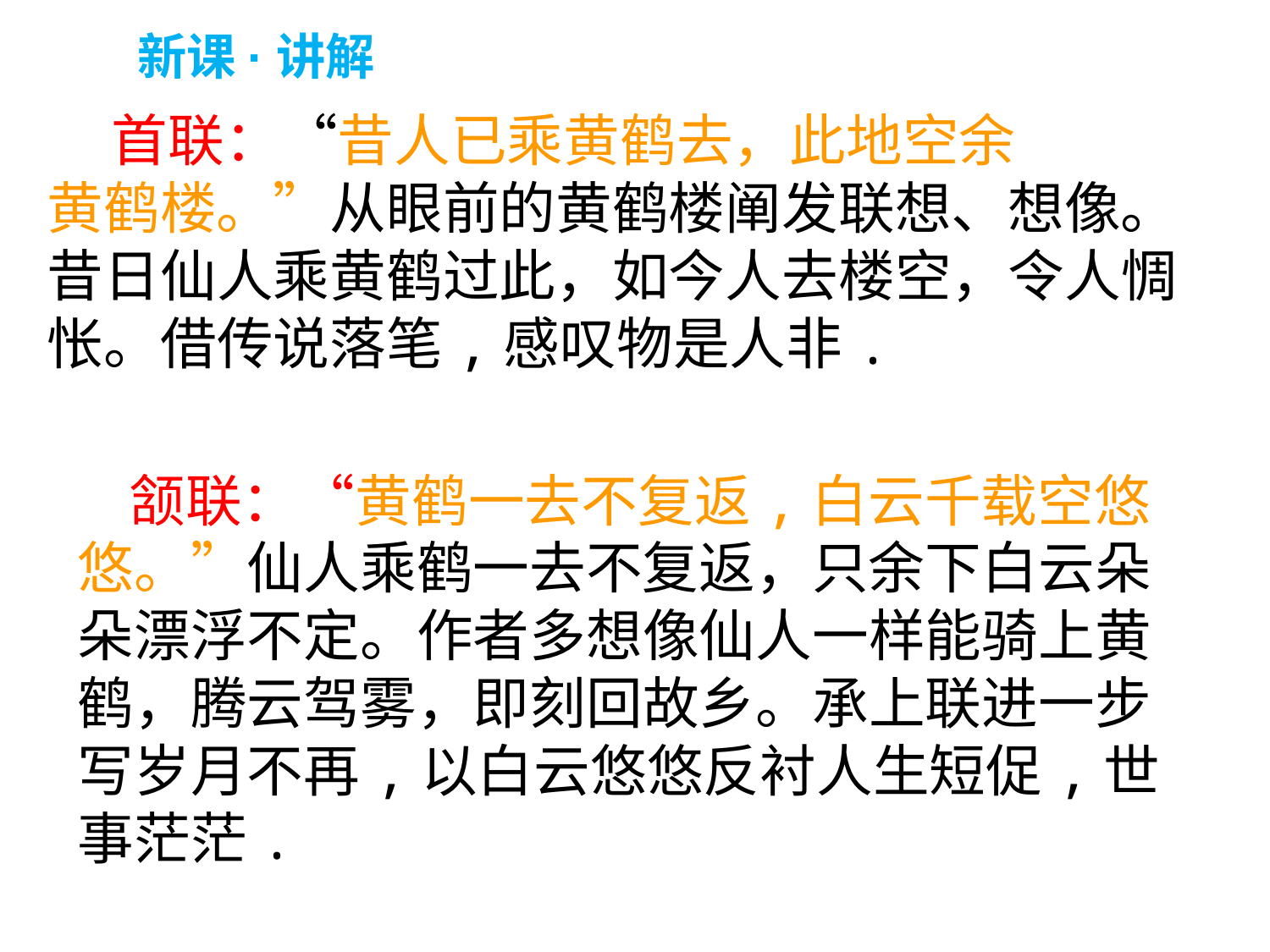

新课·讲解
    首联：“昔人已乘黄鹤去，此地空余
黄鹤楼。”从眼前的黄鹤楼阐发联想、想像。昔日仙人乘黄鹤过此，如今人去楼空，令人惆怅。借传说落笔,感叹物是人非.
   颔联：“黄鹤一去不复返,白云千载空悠悠。”仙人乘鹤一去不复返，只余下白云朵朵漂浮不定。作者多想像仙人一样能骑上黄鹤，腾云驾雾，即刻回故乡。承上联进一步写岁月不再,以白云悠悠反衬人生短促,世事茫茫.